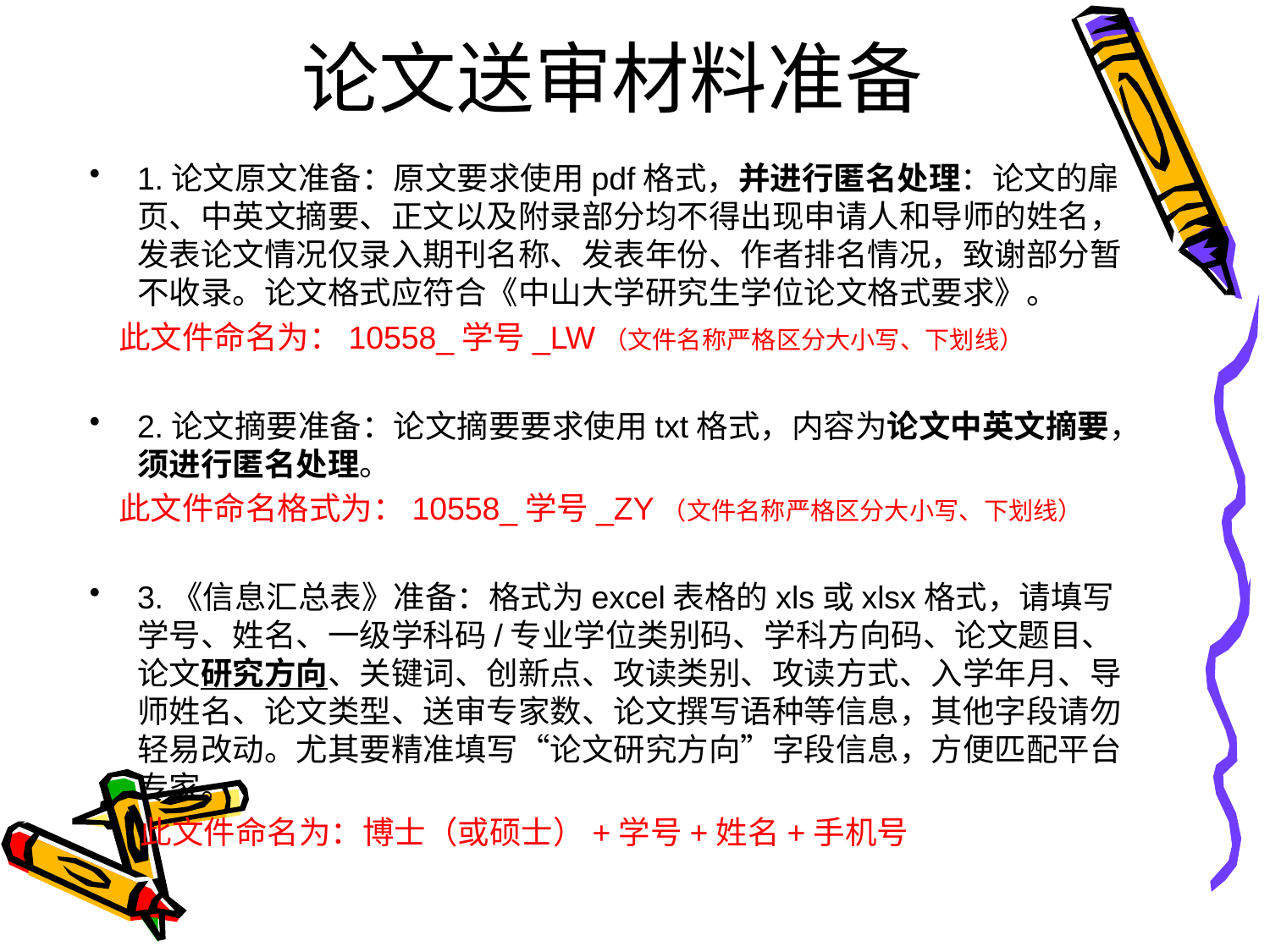

# 论文送审材料准备
1.论文原文准备：原文要求使用pdf格式，并进行匿名处理：论文的扉页、中英文摘要、正文以及附录部分均不得出现申请人和导师的姓名，发表论文情况仅录入期刊名称、发表年份、作者排名情况，致谢部分暂不收录。论文格式应符合《中山大学研究生学位论文格式要求》。
   此文件命名为：10558_学号_LW（文件名称严格区分大小写、下划线）

2.论文摘要准备：论文摘要要求使用txt格式，内容为论文中英文摘要，须进行匿名处理。
   此文件命名格式为：10558_学号_ZY（文件名称严格区分大小写、下划线）

3.《信息汇总表》准备：格式为excel表格的xls或xlsx格式，请填写学号、姓名、一级学科码/专业学位类别码、学科方向码、论文题目、论文研究方向、关键词、创新点、攻读类别、攻读方式、入学年月、导师姓名、论文类型、送审专家数、论文撰写语种等信息，其他字段请勿轻易改动。尤其要精准填写“论文研究方向”字段信息，方便匹配平台专家。
      此文件命名为：博士（或硕士）+学号+姓名+手机号